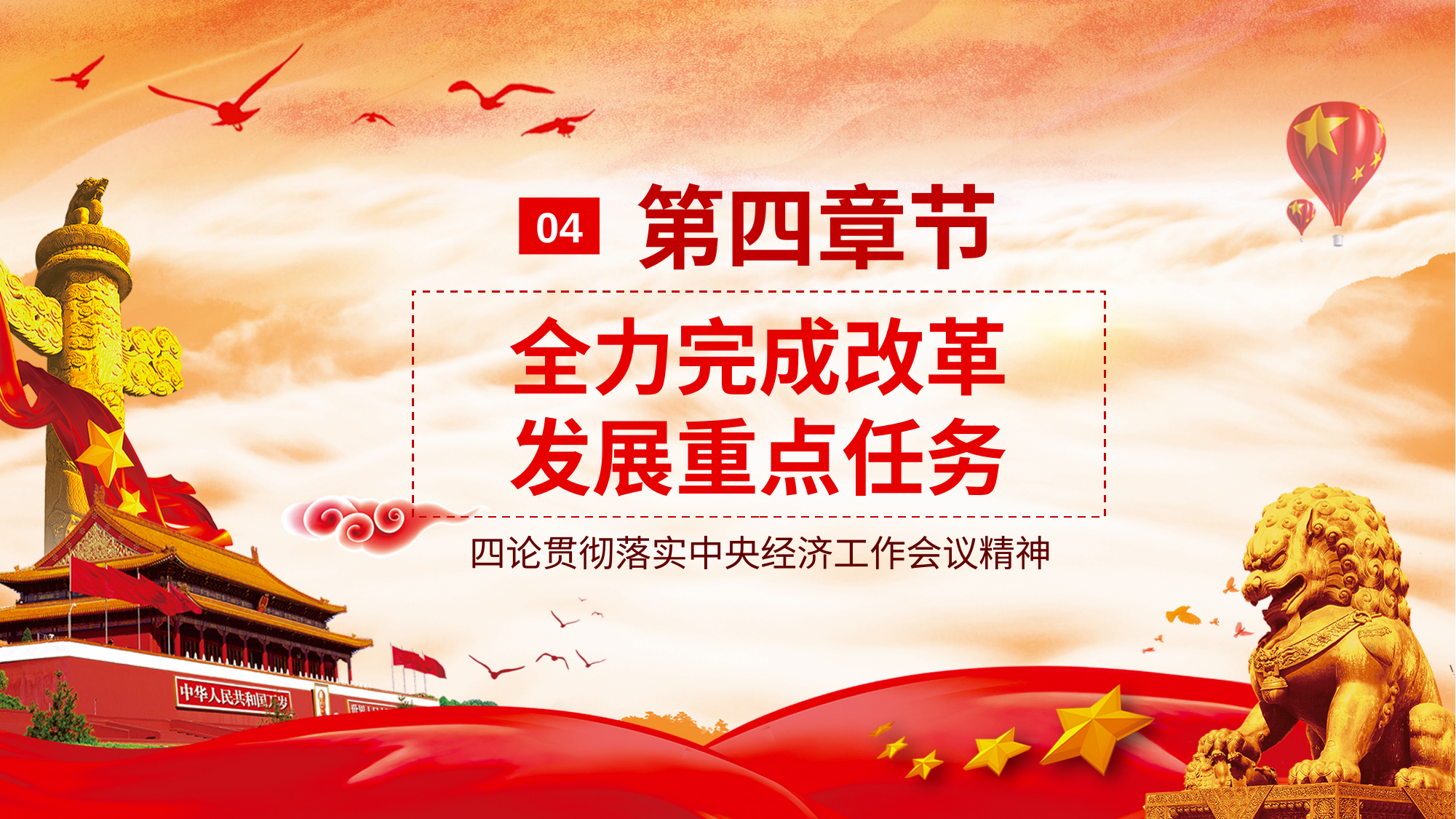

第四章节
04

全力完成改革
发展重点任务
四论贯彻落实中央经济工作会议精神